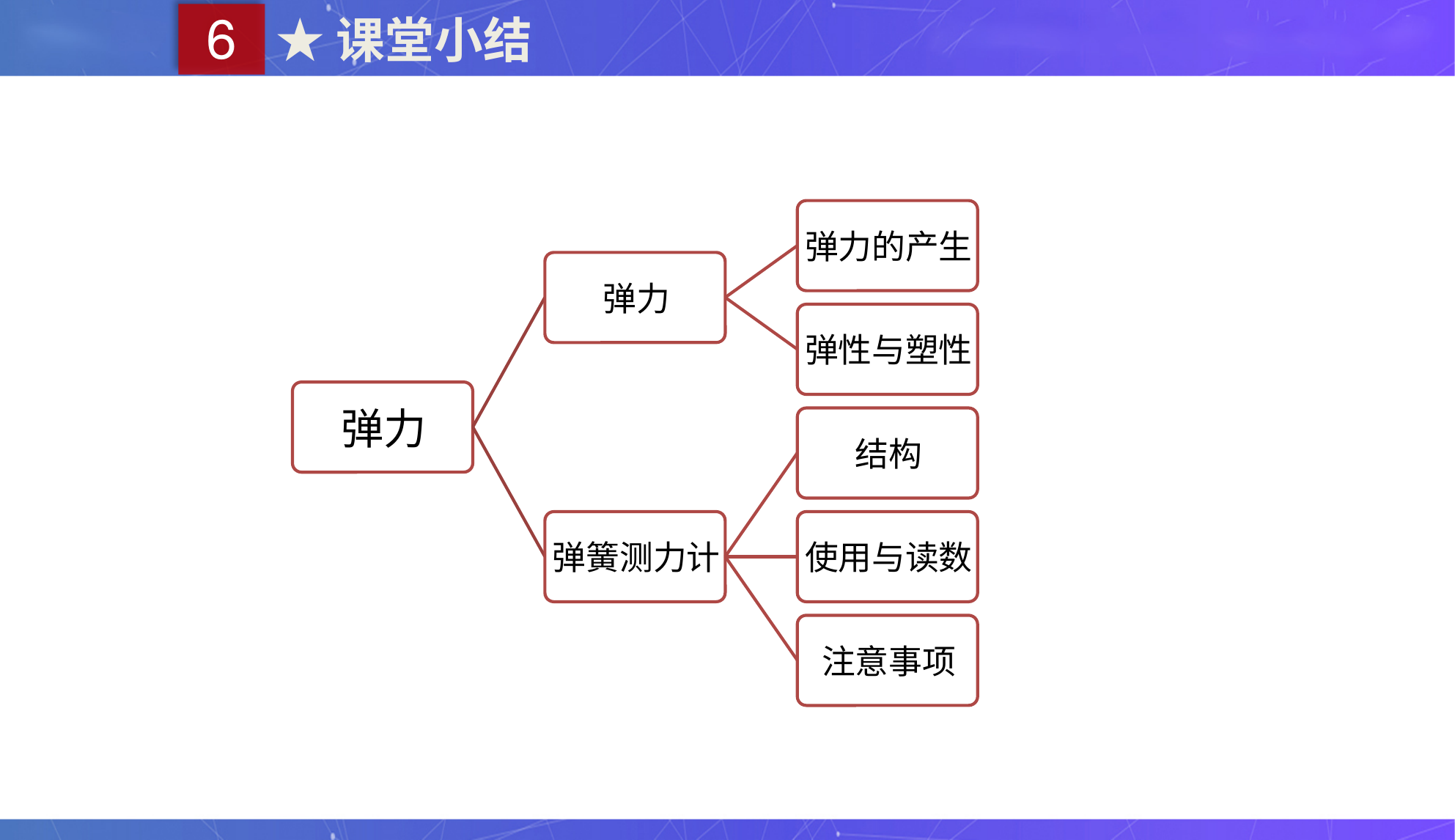

6
★课堂小结
弹力

弹力

弹力的产生

弹性与塑性

弹簧测力计

结构

使用与读数

注意事项